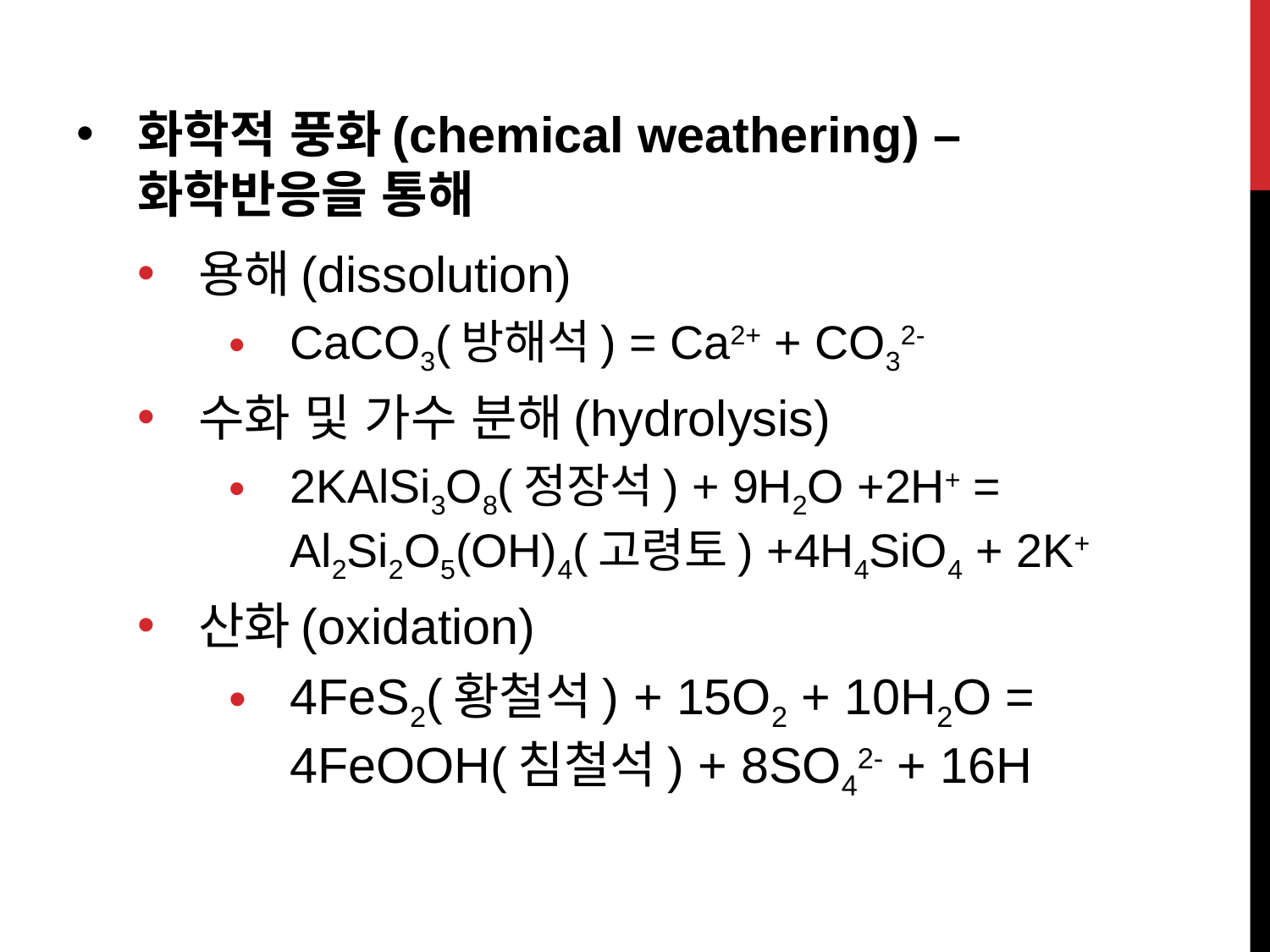

화학적 풍화(chemical weathering) –  화학반응을 통해
용해(dissolution)
CaCO3(방해석) = Ca2+ + CO32-
수화 및 가수 분해(hydrolysis)
2KAlSi3O8(정장석) + 9H2O +2H+ = Al2Si2O5(OH)4(고령토) +4H4SiO4 + 2K+
산화(oxidation)
4FeS2(황철석) + 15O2 + 10H2O = 4FeOOH(침철석) + 8SO42- + 16H